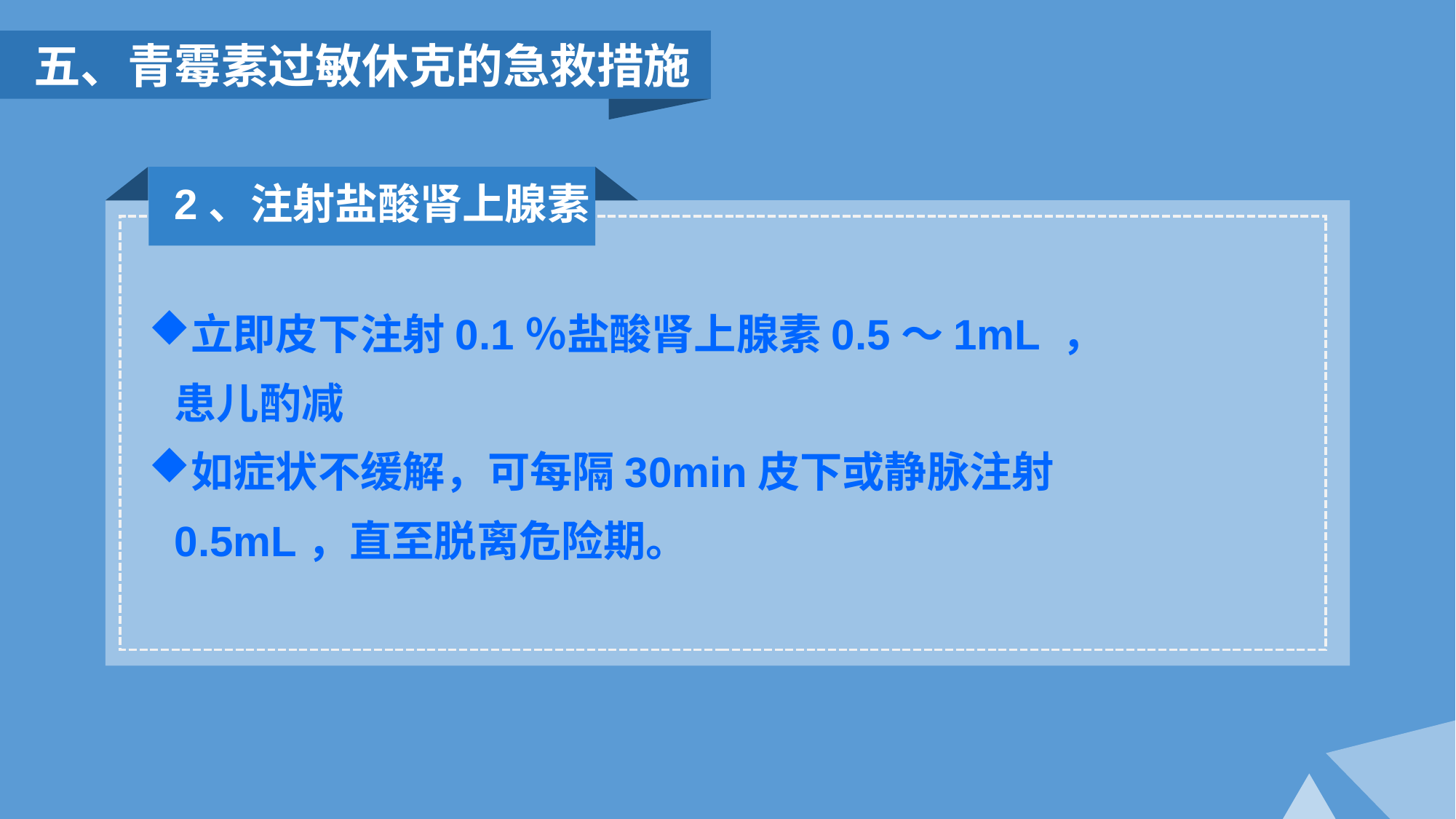

五、青霉素过敏休克的急救措施

2、注射盐酸肾上腺素

立即皮下注射0.1％盐酸肾上腺素0.5～1mL ，患儿酌减
如症状不缓解，可每隔30min皮下或静脉注射0.5mL，直至脱离危险期。